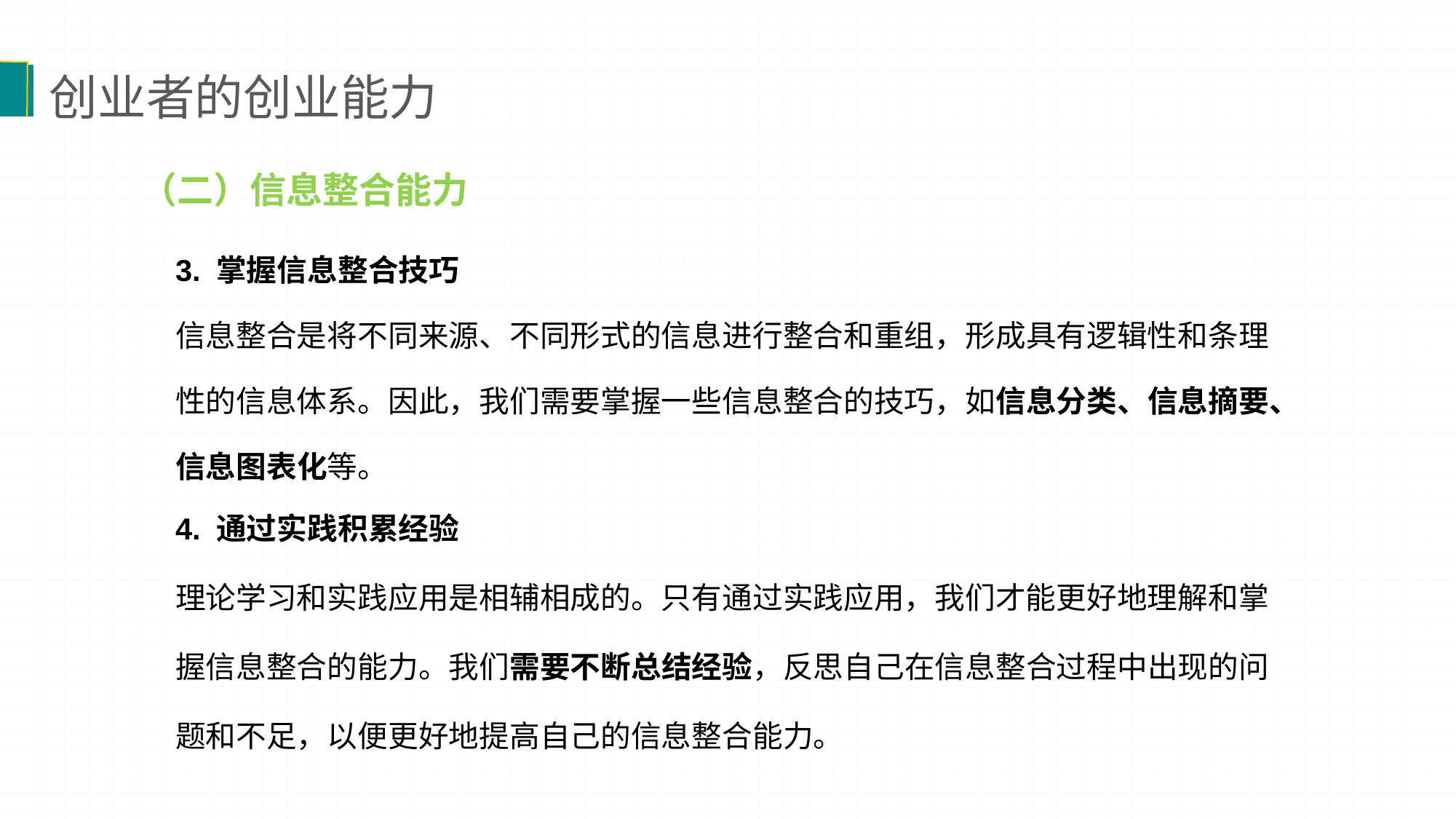

创业者的创业能力

（二）信息整合能力
3. 掌握信息整合技巧
信息整合是将不同来源、不同形式的信息进行整合和重组，形成具有逻辑性和条理性的信息体系。因此，我们需要掌握一些信息整合的技巧，如信息分类、信息摘要、信息图表化等。
4. 通过实践积累经验
理论学习和实践应用是相辅相成的。只有通过实践应用，我们才能更好地理解和掌握信息整合的能力。我们需要不断总结经验，反思自己在信息整合过程中出现的问题和不足，以便更好地提高自己的信息整合能力。